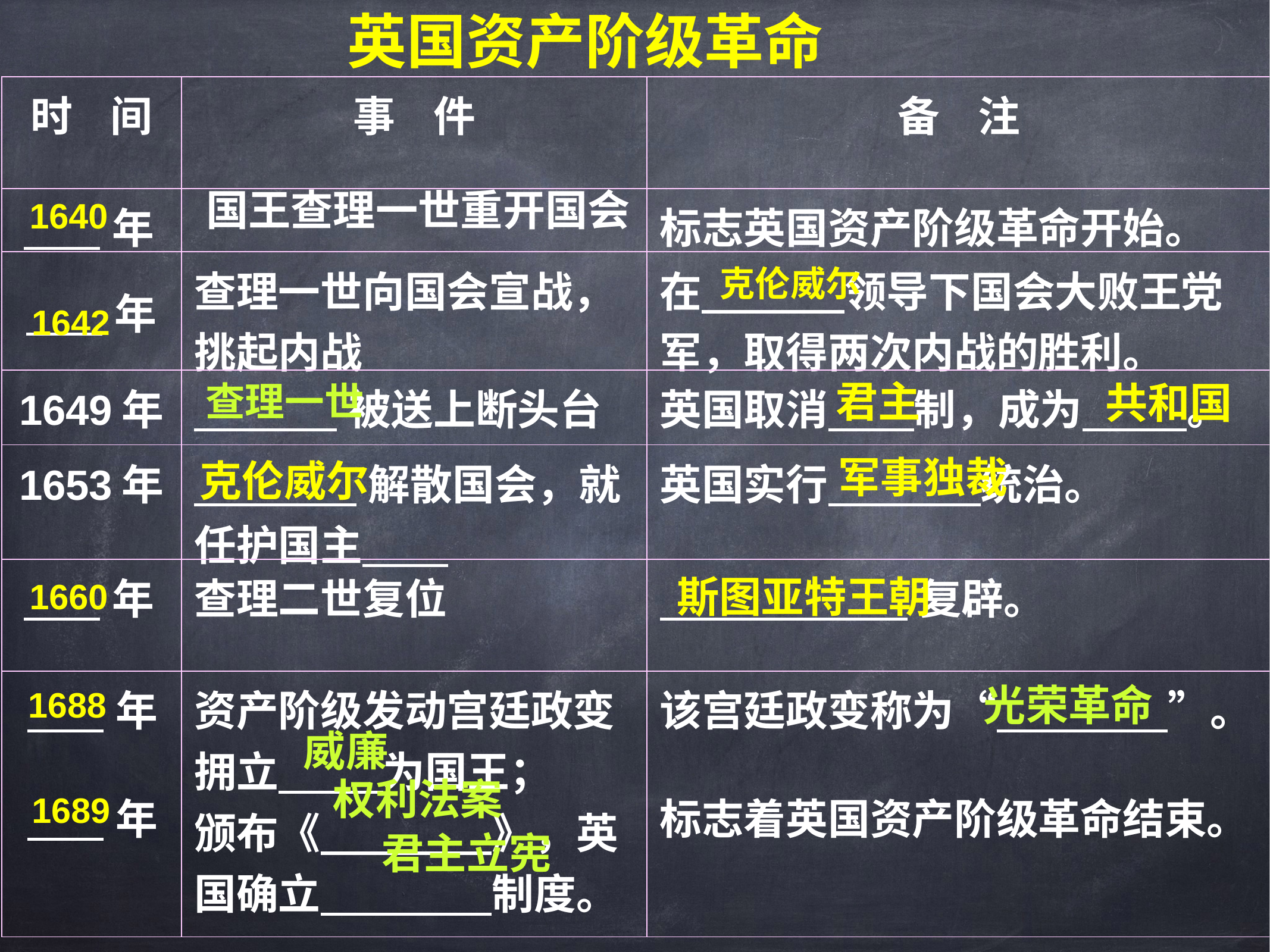

英国资产阶级革命
| 时 间 | 事 件 | 备 注 |
| --- | --- | --- |
| 年 |  | 标志英国资产阶级革命开始。 |
| 年 | 查理一世向国会宣战，挑起内战 | 在 领导下国会大败王党军，取得两次内战的胜利。 |
| 1649年 | 被送上断头台 | 英国取消 制，成为 。 |
| 1653年 | 解散国会，就任护国主 | 英国实行 统治。 |
| 年 | 查理二世复位 | 复辟。 |
| 年 年 | 资产阶级发动宫廷政变拥立 为国王； 颁布《 》，英国确立 制度。 | 该宫廷政变称为“ ”。 标志着英国资产阶级革命结束。 |
国王查理一世重开国会
1640
克伦威尔
1642
君主
查理一世
共和国
军事独裁
克伦威尔
斯图亚特王朝
1660
光荣革命
1688
威廉
权利法案
1689
君主立宪